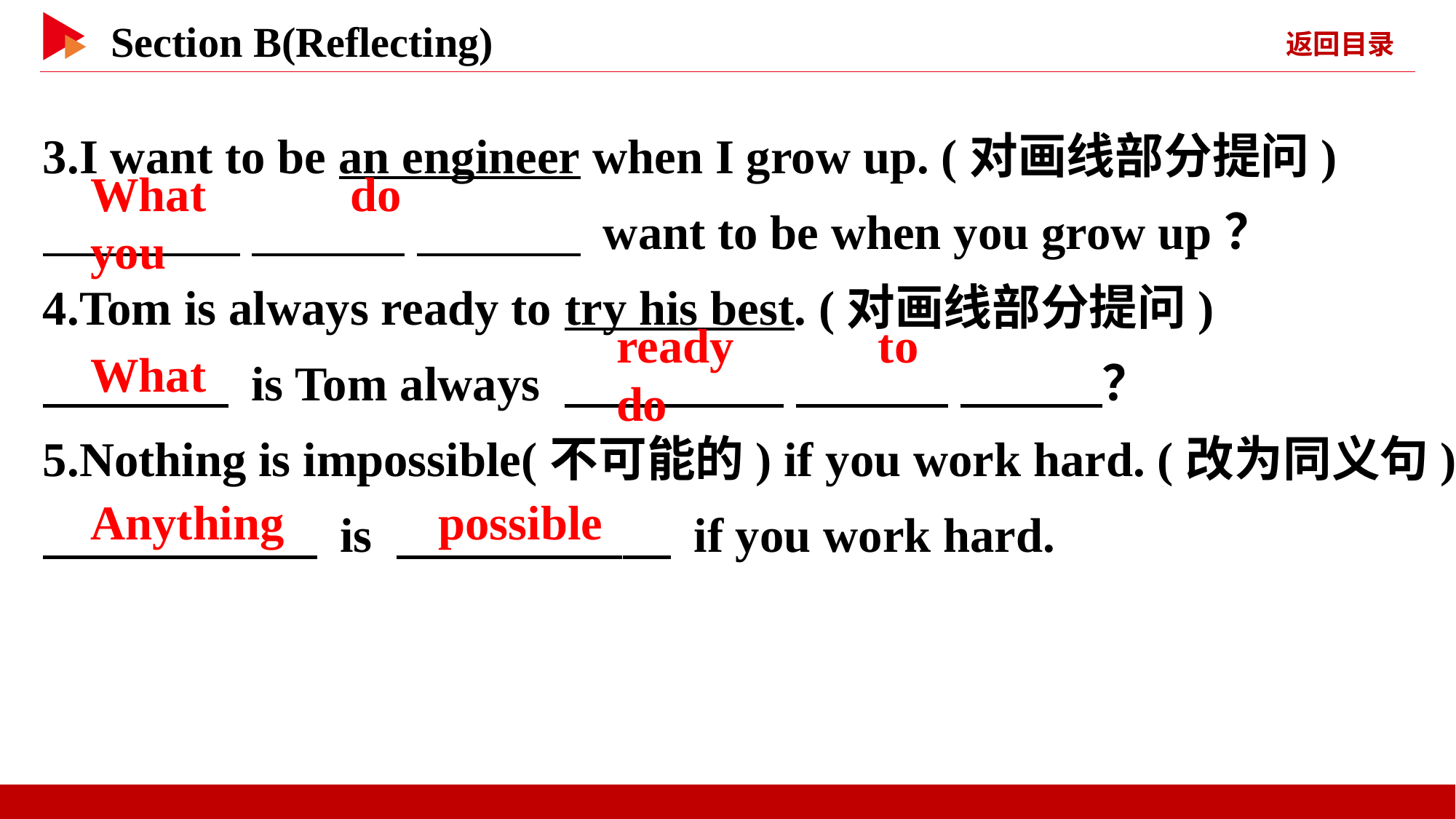

3.I want to be an engineer when I grow up. (对画线部分提问)
　         　 　     　 　      　 want to be when you grow up？
4.Tom is always ready to try his best. (对画线部分提问)
　        　 is Tom always 　           　 　     　 　    　？
5.Nothing is impossible(不可能的) if you work hard. (改为同义句)
　                　 is 　                　 if you work hard.
What 　 　do 　 　you
What
ready 　 　to 　 　do
Anything
possible